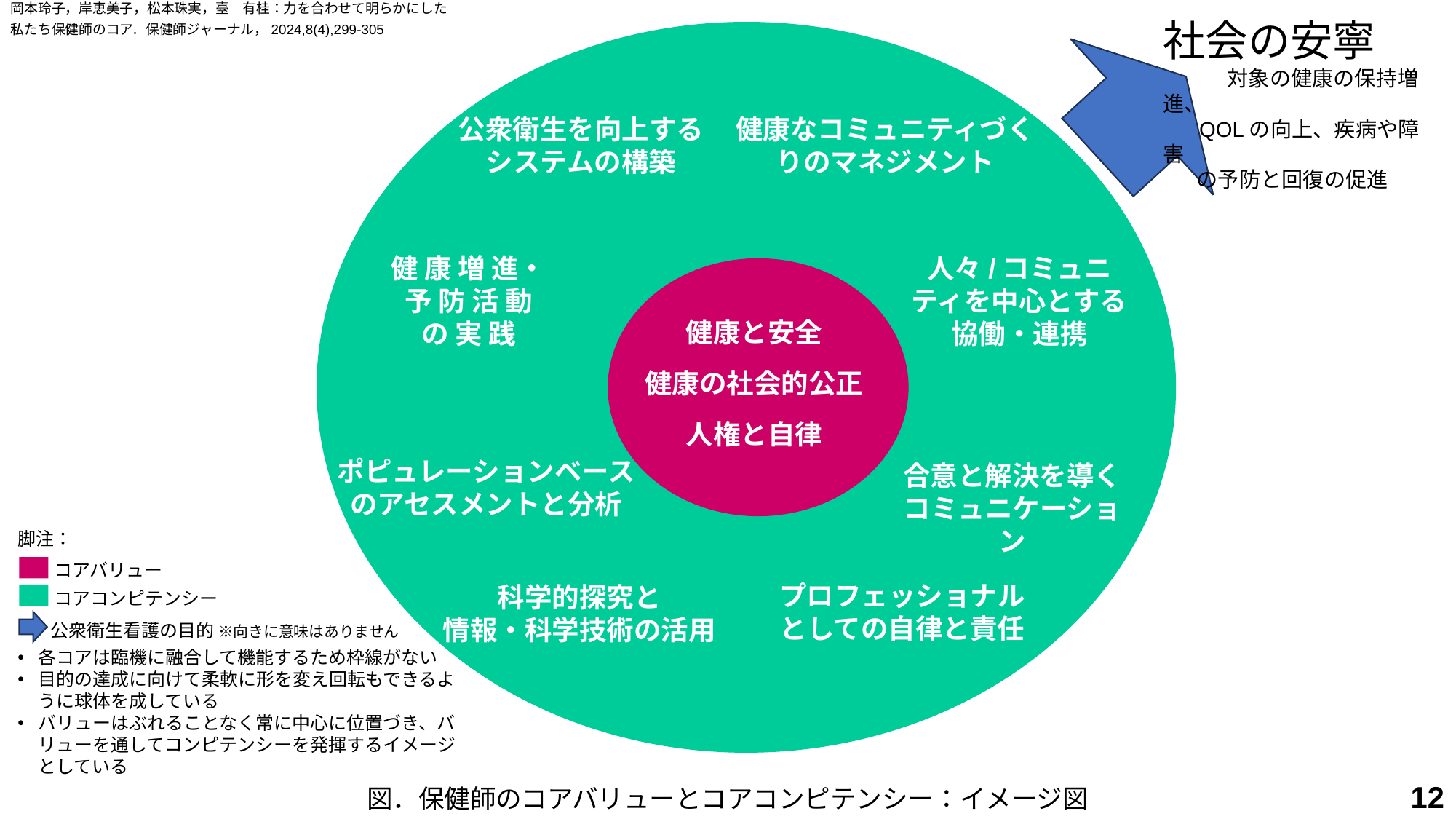

岡本玲子，岸恵美子，松本珠実，臺　有桂：力を合わせて明らかにした
私たち保健師のコア．保健師ジャーナル，2024,8(4),299-305
社会の安寧
　　　対象の健康の保持増進、
      QOLの向上、疾病や障害
      の予防と回復の促進

健康なコミュニティづくりのマネジメント
公衆衛生を向上する
システムの構築
健 康 増 進・
予 防 活 動
の 実 践
人々/コミュニティを中心とする
協働・連携

健康と安全

健康の社会的公正

人権と自律
ポピュレーションベースのアセスメントと分析
合意と解決を導くコミュニケーション
プロフェッショナルとしての自律と責任
科学的探究と
情報・科学技術の活用

脚注：
コアバリュー

コアコンピテンシー

公衆衛生看護の目的 ※向きに意味はありません

各コアは臨機に融合して機能するため枠線がない
目的の達成に向けて柔軟に形を変え回転もできるように球体を成している
バリューはぶれることなく常に中心に位置づき、バリューを通してコンピテンシーを発揮するイメージとしている
12
# 図．保健師のコアバリューとコアコンピテンシー：イメージ図